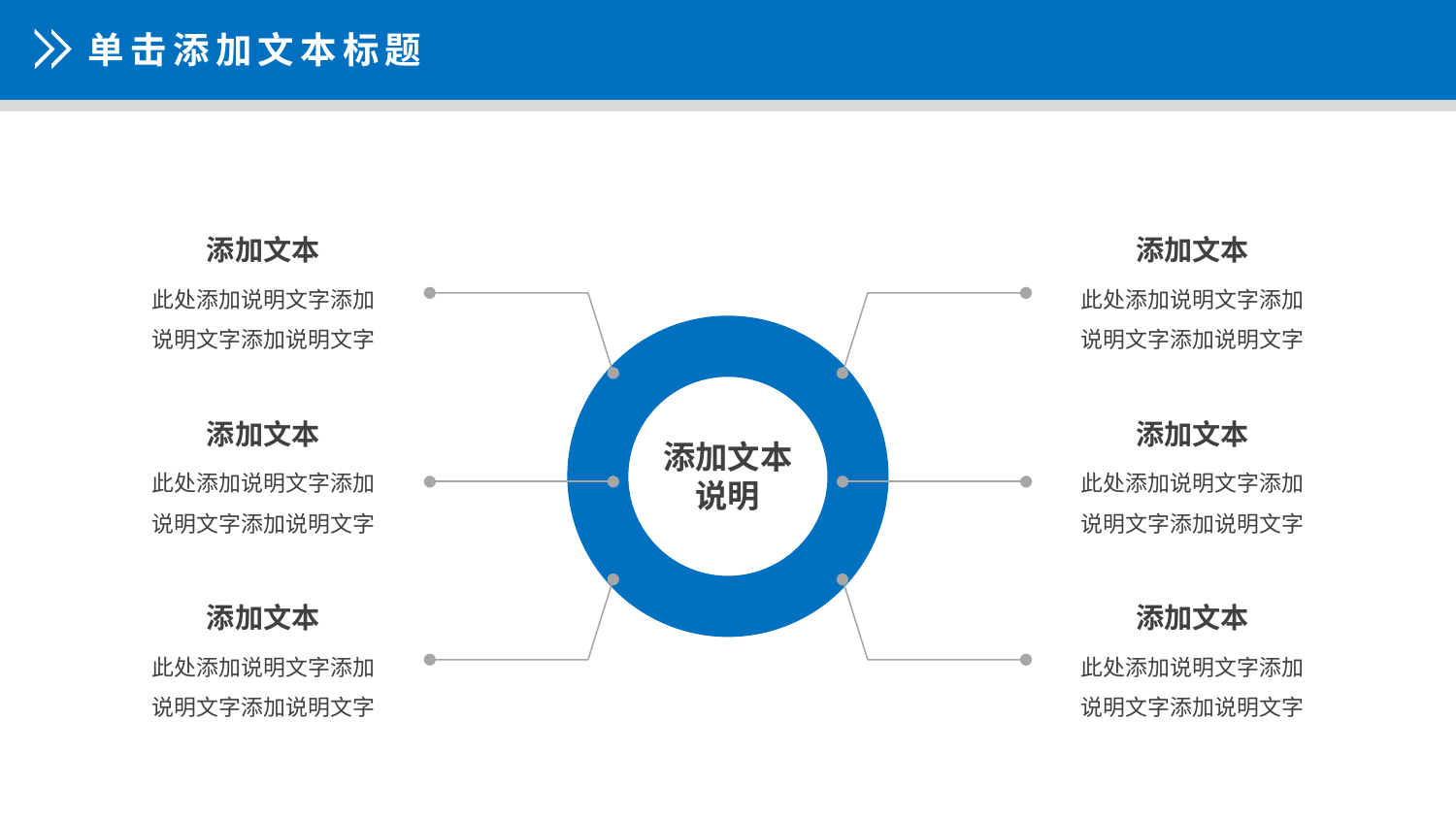

单击添加文本标题

添加文本
此处添加说明文字添加说明文字添加说明文字
添加文本
此处添加说明文字添加说明文字添加说明文字

添加文本
此处添加说明文字添加说明文字添加说明文字
添加文本
此处添加说明文字添加说明文字添加说明文字
添加文本说明

添加文本
此处添加说明文字添加说明文字添加说明文字
添加文本
此处添加说明文字添加说明文字添加说明文字